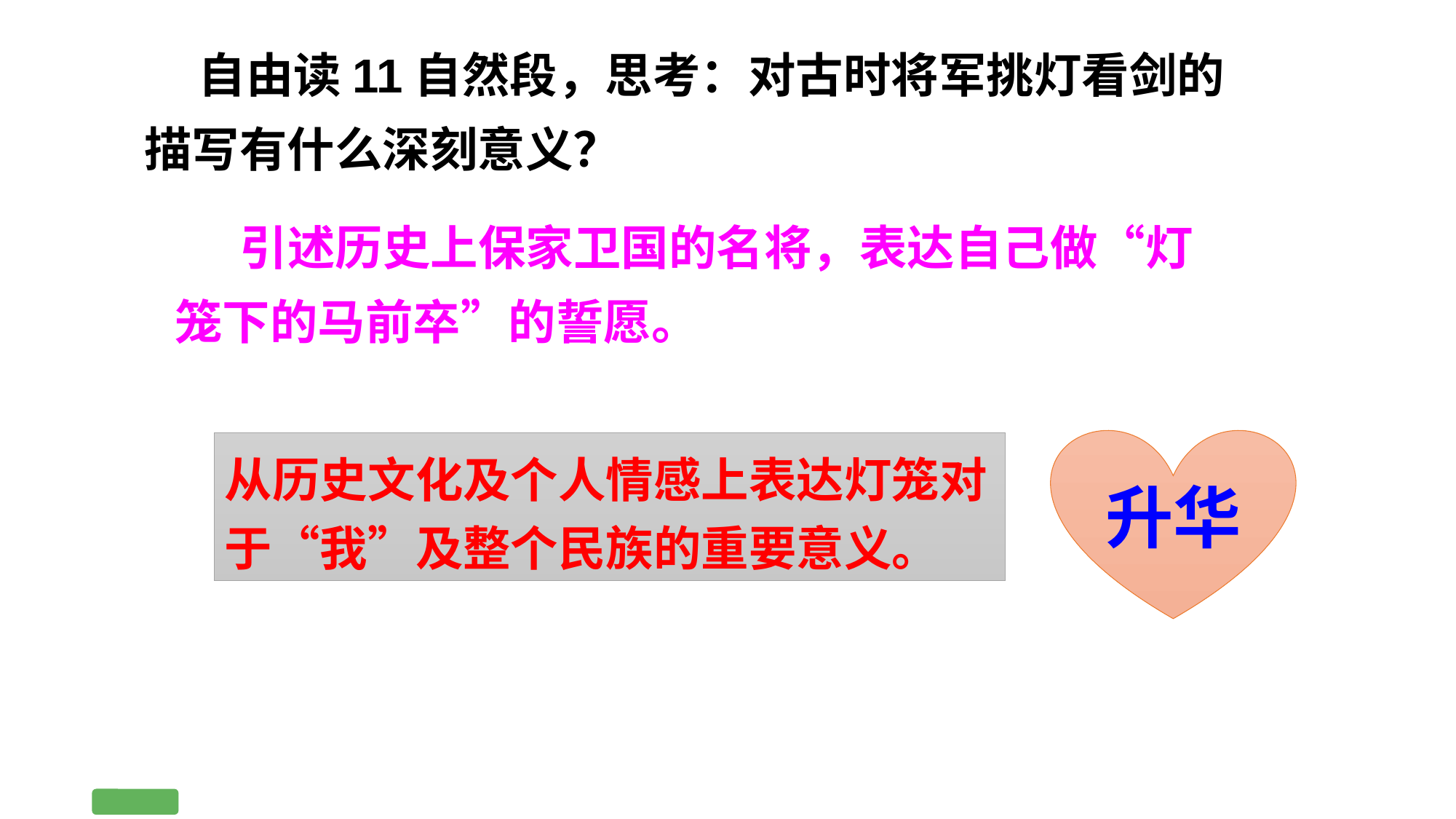

自由读11自然段，思考：对古时将军挑灯看剑的描写有什么深刻意义？
     引述历史上保家卫国的名将，表达自己做“灯笼下的马前卒”的誓愿。
状元成才路
状元成才路
状元成才路
状元成才路
状元成才路
状元成才路
状元成才路
状元成才路
状元成才路
状元成才路
状元成才路
状元成才路
状元成才路
状元成才路
状元成才路
状元成才路
状元成才路
状元成才路
状元成才路
状元成才路
状元成才路
状元成才路
状元成才路
状元成才路
状元成才路
状元成才路
状元成才路
状元成才路
状元成才路
状元成才路
状元成才路
状元成才路
状元成才路
状元成才路
状元成才路
状元成才路
状元成才路
状元成才路
状元成才路
状元成才路
状元成才路
状元成才路
状元成才路
状元成才路
状元成才路
状元成才路
状元成才路
状元成才路
状元成才路
状元成才路
状元成才路
状元成才路
状元成才路
状元成才路
状元成才路
升华
状元成才路
状元成才路
从历史文化及个人情感上表达灯笼对于“我”及整个民族的重要意义。
状元成才路
状元成才路
状元成才路
状元成才路
状元成才路
状元成才路
状元成才路
状元成才路
状元成才路
状元成才路
状元成才路
状元成才路
状元成才路
状元成才路
状元成才路
状元成才路
状元成才路
状元成才路
状元成才路
状元成才路
状元成才路
状元成才路
状元成才路
状元成才路
状元成才路
状元成才路
状元成才路
状元成才路
状元成才路
状元成才路
状元成才路
状元成才路
状元成才路
状元成才路
状元成才路
状元成才路
状元成才路
状元成才路
状元成才路
状元成才路
状元成才路
状元成才路
状元成才路